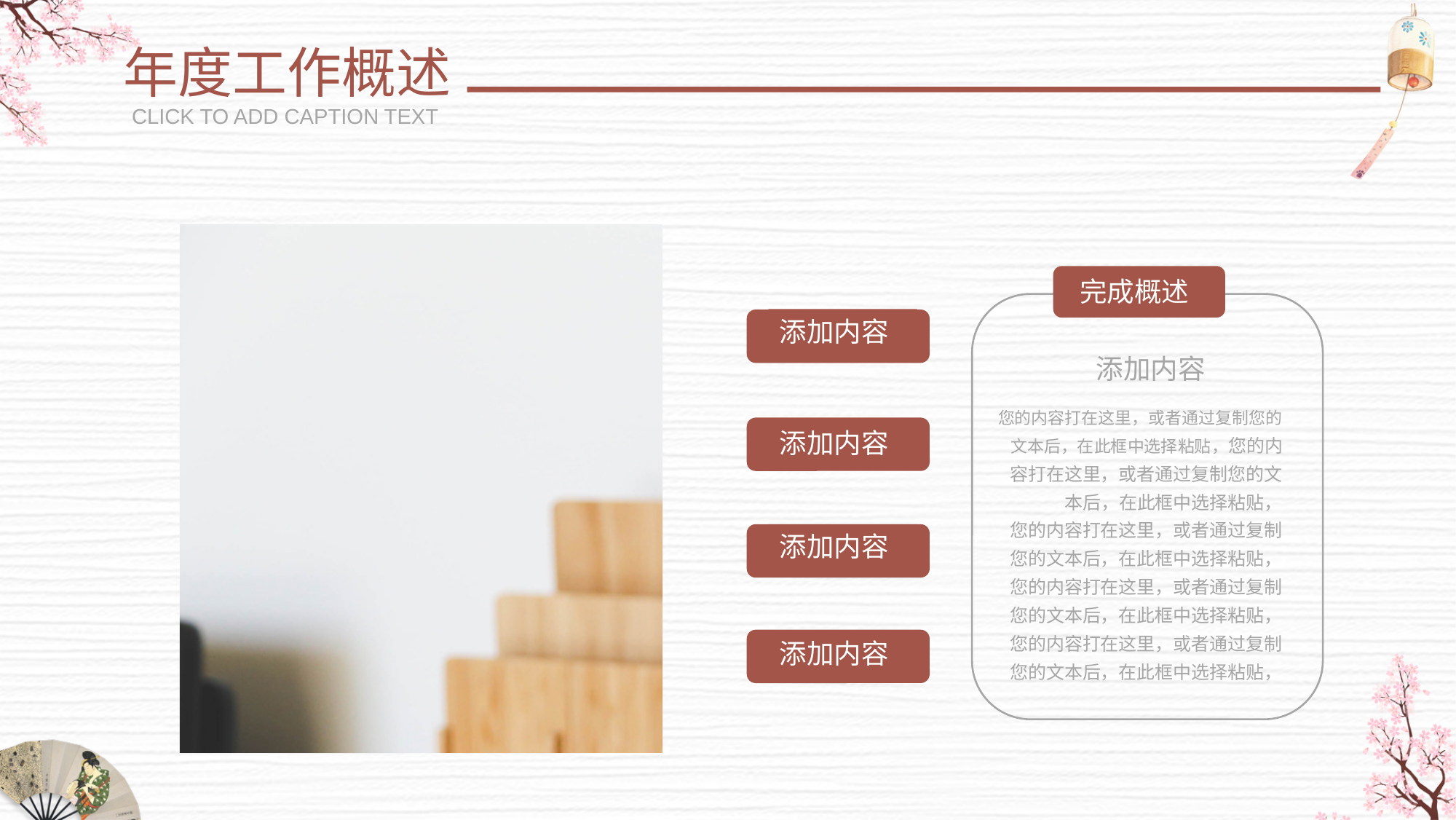

年度工作概述

CLICK TO ADD CAPTION TEXT

完成概述

添加内容

添加内容
您的内容打在这里，或者通过复制您的文本后，在此框中选择粘贴，您的内容打在这里，或者通过复制您的文本后，在此框中选择粘贴，
您的内容打在这里，或者通过复制您的文本后，在此框中选择粘贴，
您的内容打在这里，或者通过复制您的文本后，在此框中选择粘贴，
您的内容打在这里，或者通过复制您的文本后，在此框中选择粘贴，

添加内容
添加内容

添加内容